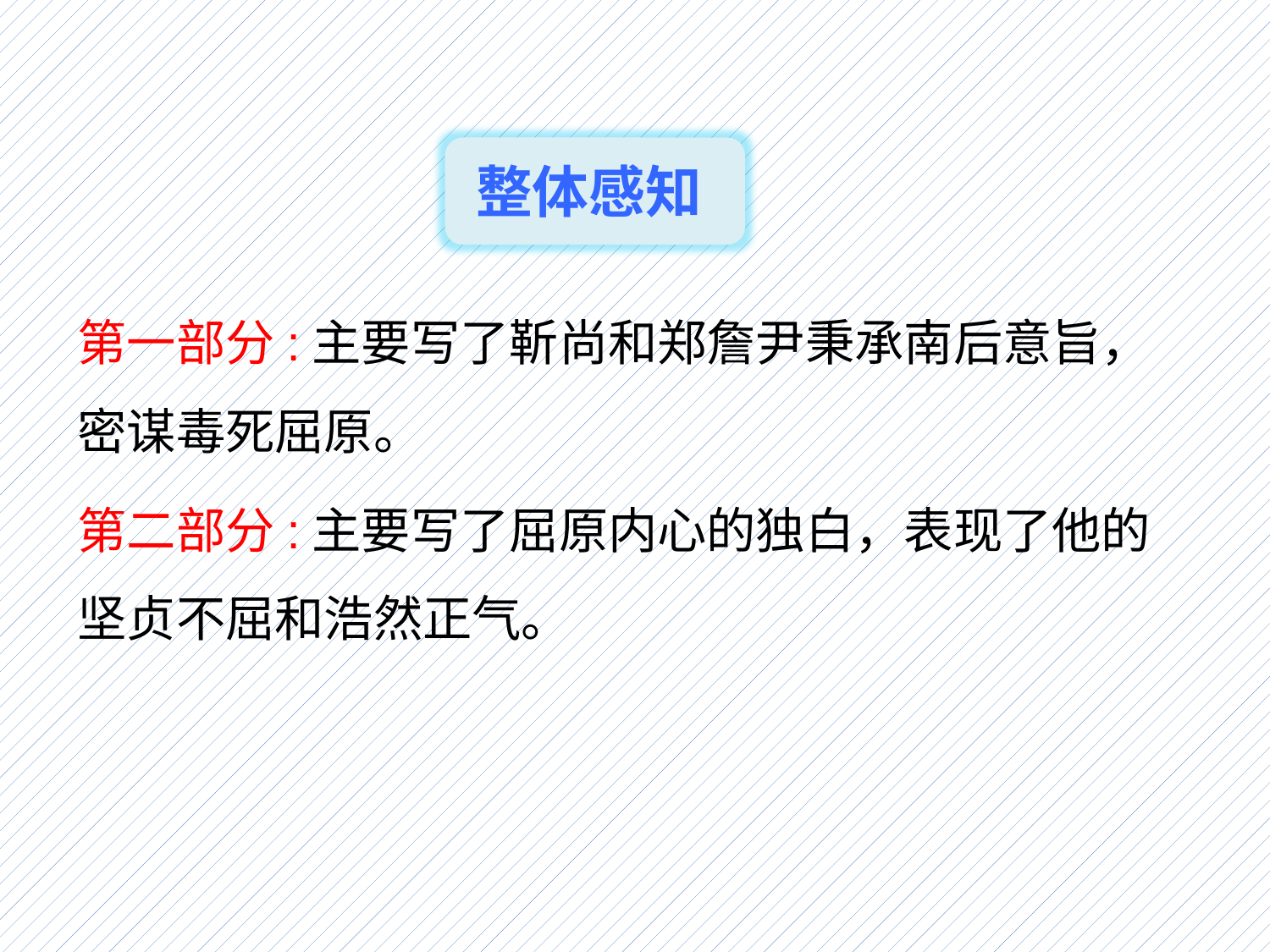

整体感知
第一部分:主要写了靳尚和郑詹尹秉承南后意旨，密谋毒死屈原。
第二部分:主要写了屈原内心的独白，表现了他的坚贞不屈和浩然正气。